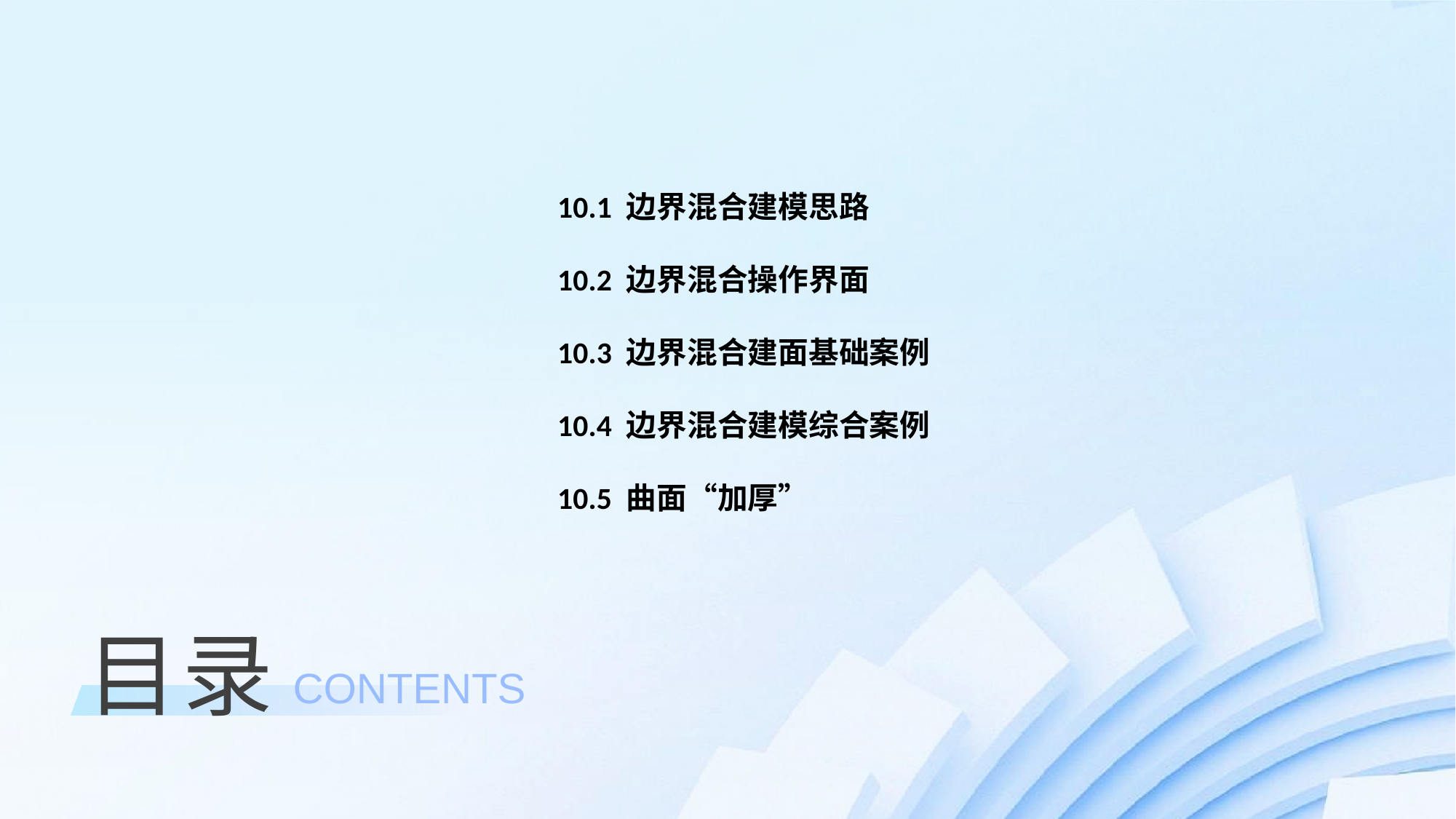

10.1 边界混合建模思路
10.2 边界混合操作界面
10.3 边界混合建面基础案例
10.4 边界混合建模综合案例
10.5 曲面“加厚”
目录
CONTENTS